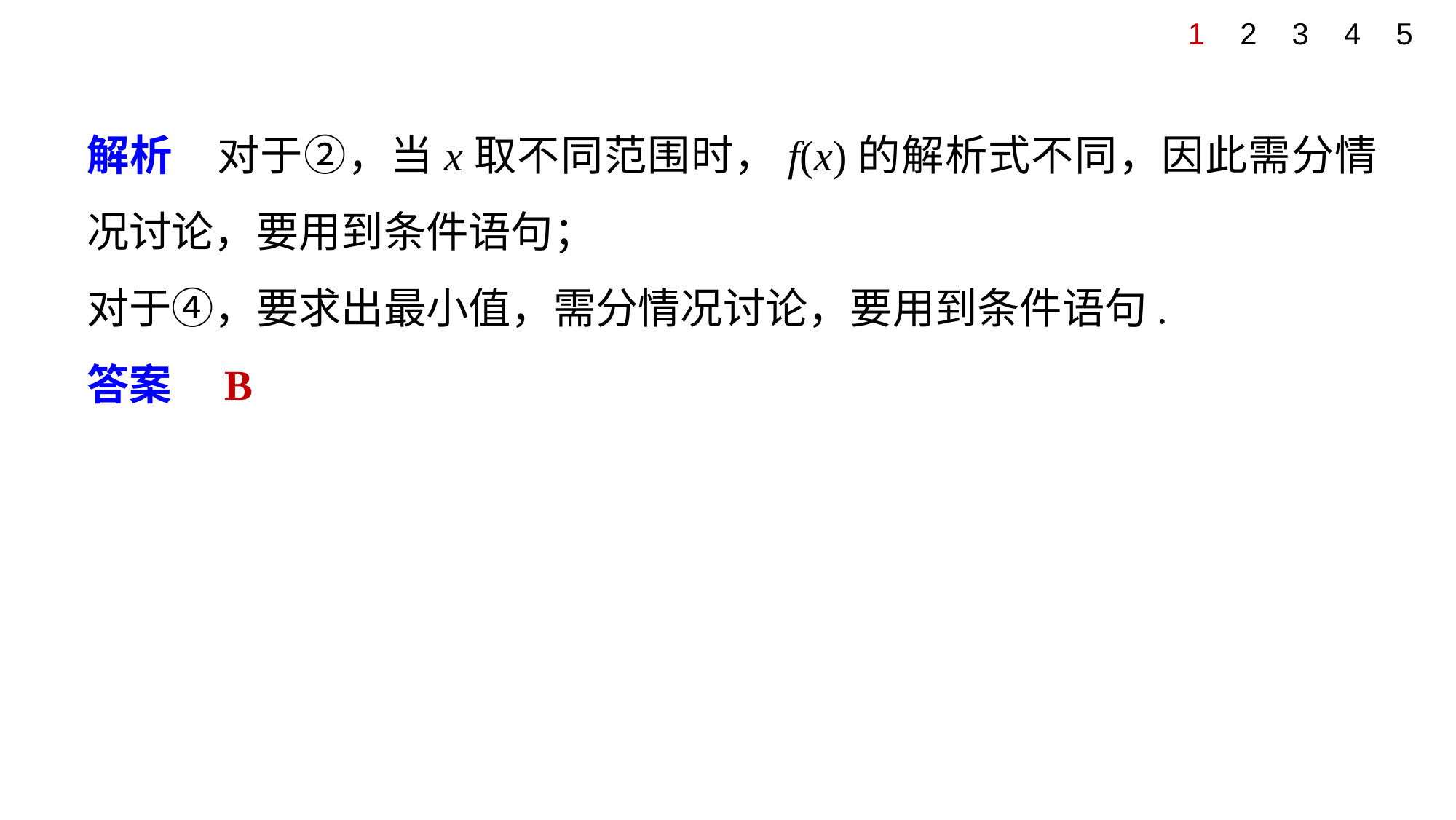

1
2
3
4
5
解析　对于②，当x取不同范围时，f(x)的解析式不同，因此需分情况讨论，要用到条件语句；
对于④，要求出最小值，需分情况讨论，要用到条件语句.
答案　B